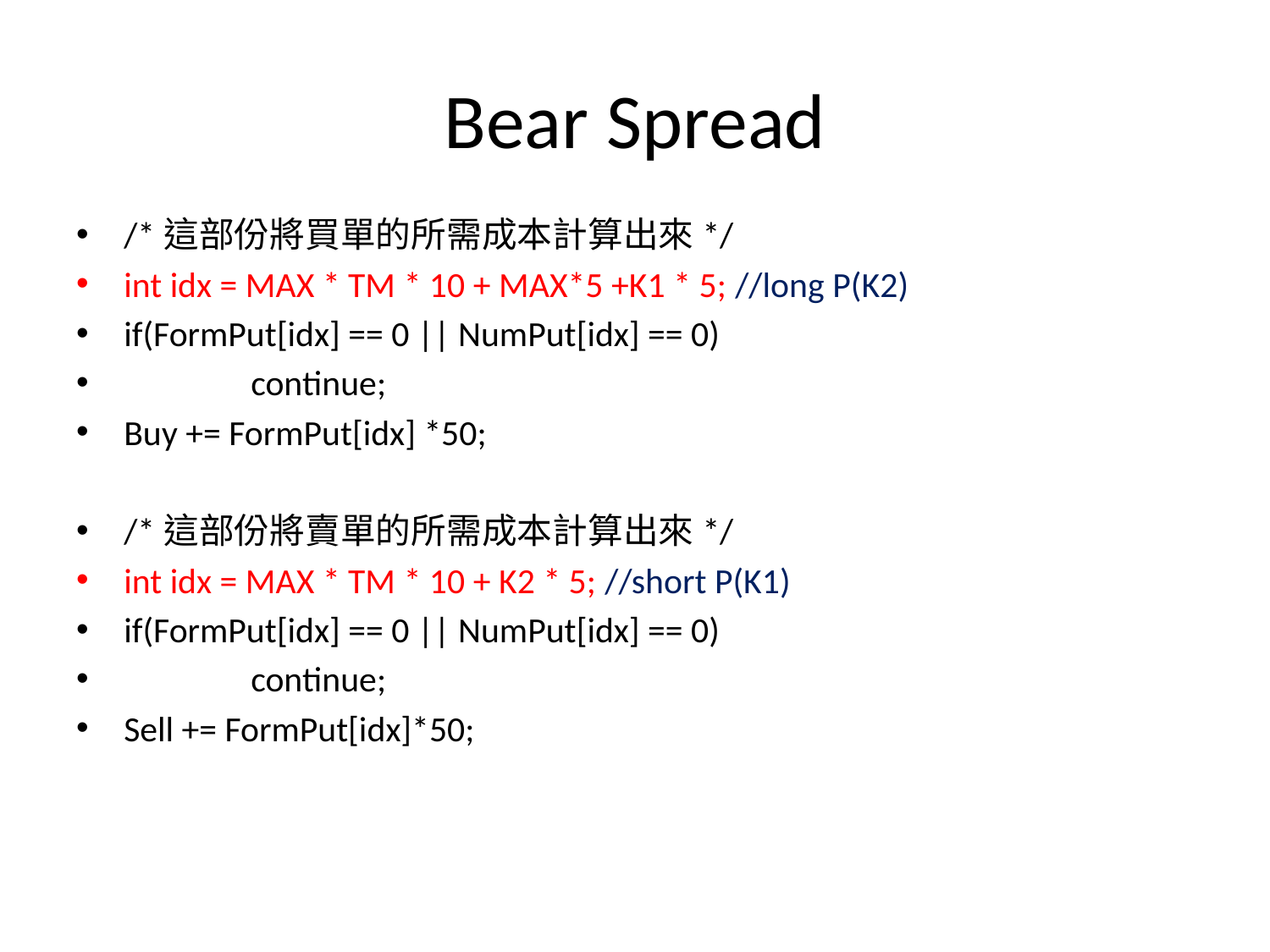

# Bear Spread
/*這部份將買單的所需成本計算出來*/
int idx = MAX * TM * 10 + MAX*5 +K1 * 5; //long P(K2)
if(FormPut[idx] == 0 || NumPut[idx] == 0)
	continue;
Buy += FormPut[idx] *50;

/*這部份將賣單的所需成本計算出來*/
int idx = MAX * TM * 10 + K2 * 5; //short P(K1)
if(FormPut[idx] == 0 || NumPut[idx] == 0)
	continue;
Sell += FormPut[idx]*50;